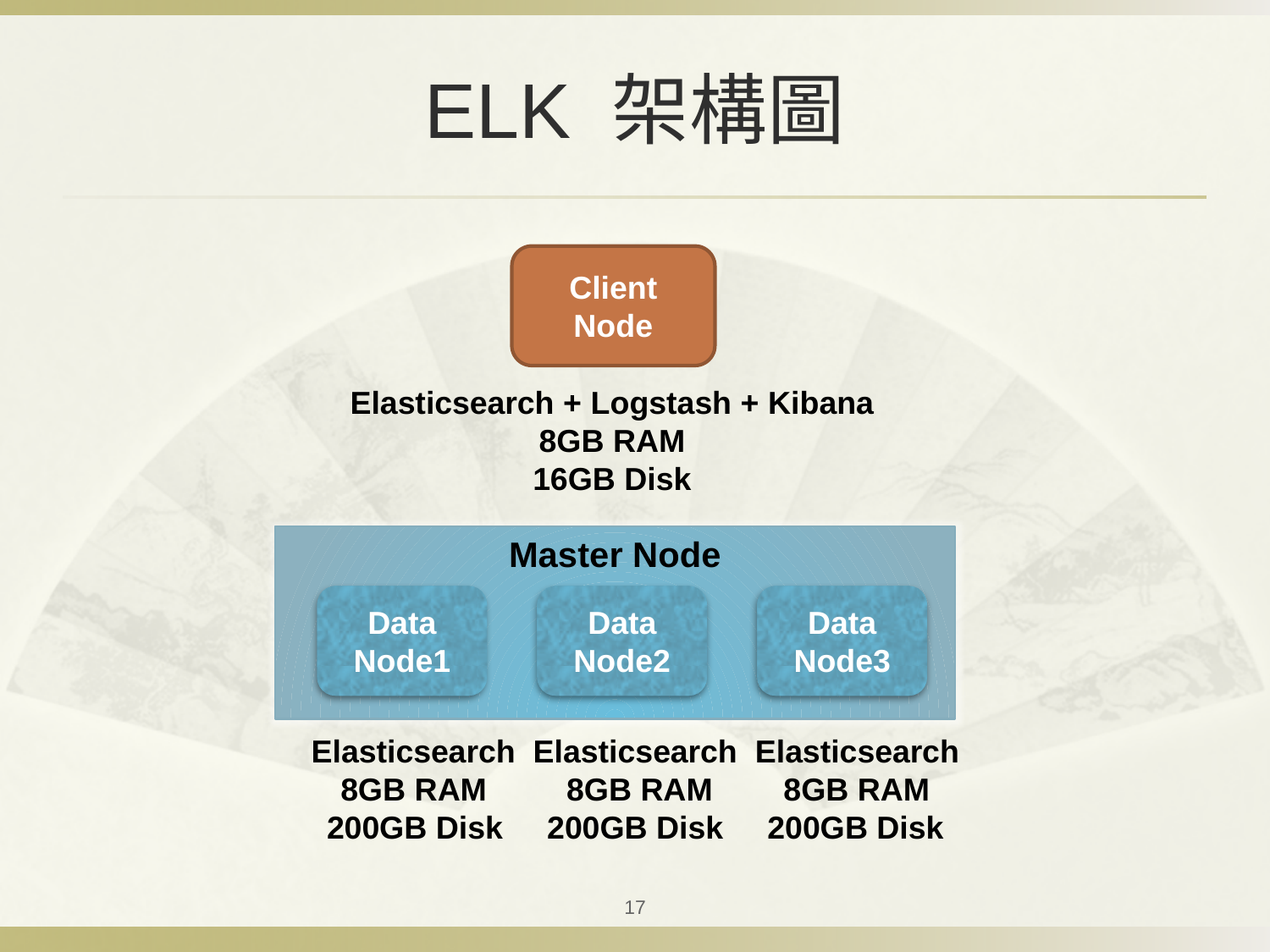

# ELK 架構圖
Client
Node
Elasticsearch + Logstash + Kibana
8GB RAM
16GB Disk
Master Node
Data
Node1
Data
Node2
Data
Node3
Elasticsearch  Elasticsearch  Elasticsearch
8GB RAM         8GB RAM        8GB RAM
200GB Disk     200GB Disk     200GB Disk
17